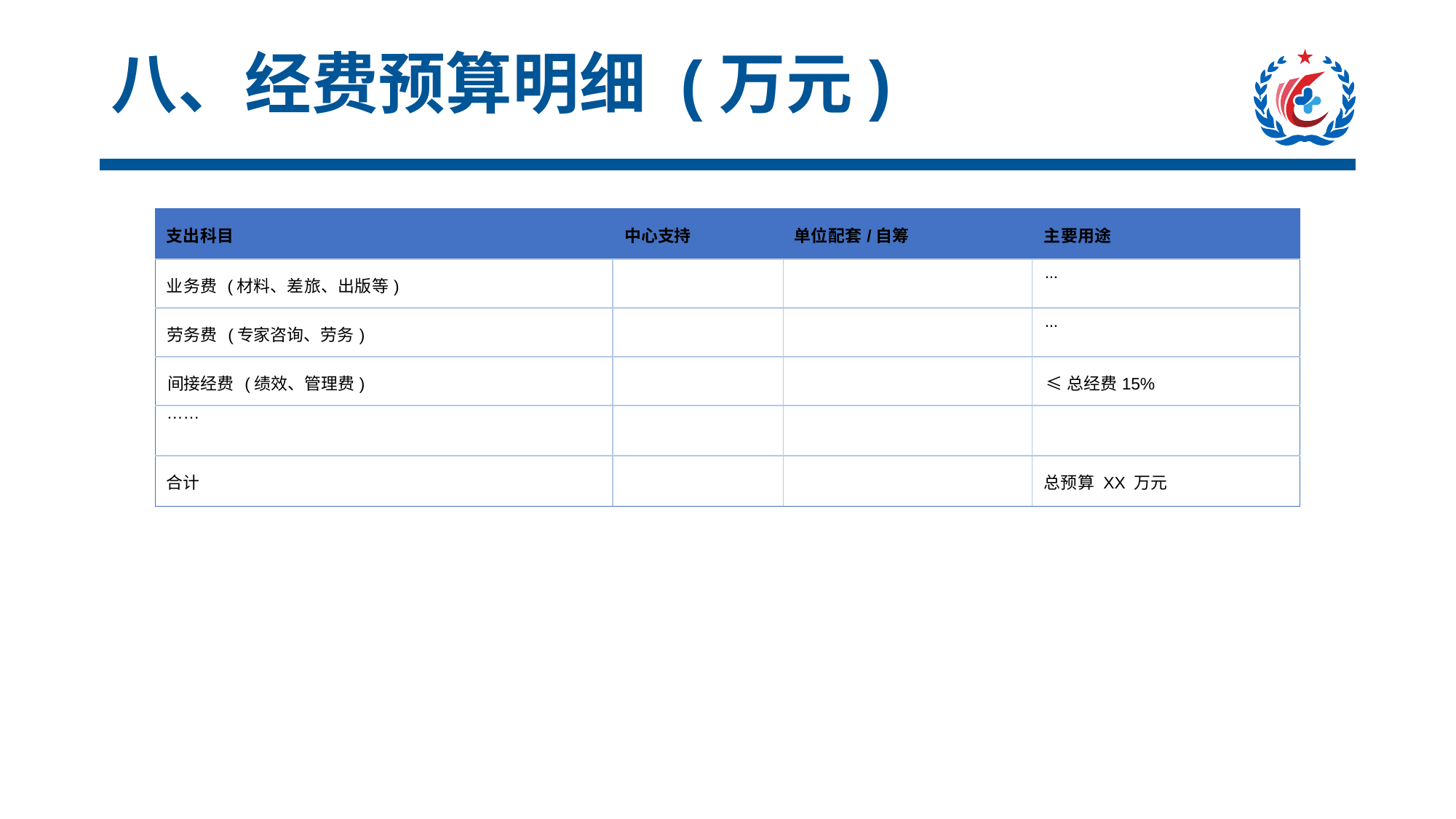

# 八、经费预算明细 (万元)
| 支出科目 | 中心支持 | 单位配套/自筹 | 主要用途 |
| --- | --- | --- | --- |
| 业务费 (材料、差旅、出版等) |  |  | ... |
| 劳务费 (专家咨询、劳务) |  |  | ... |
| 间接经费 (绩效、管理费) |  |  | ≤总经费15% |
| …… |  |  |  |
| 合计 |  |  | 总预算 XX 万元 |